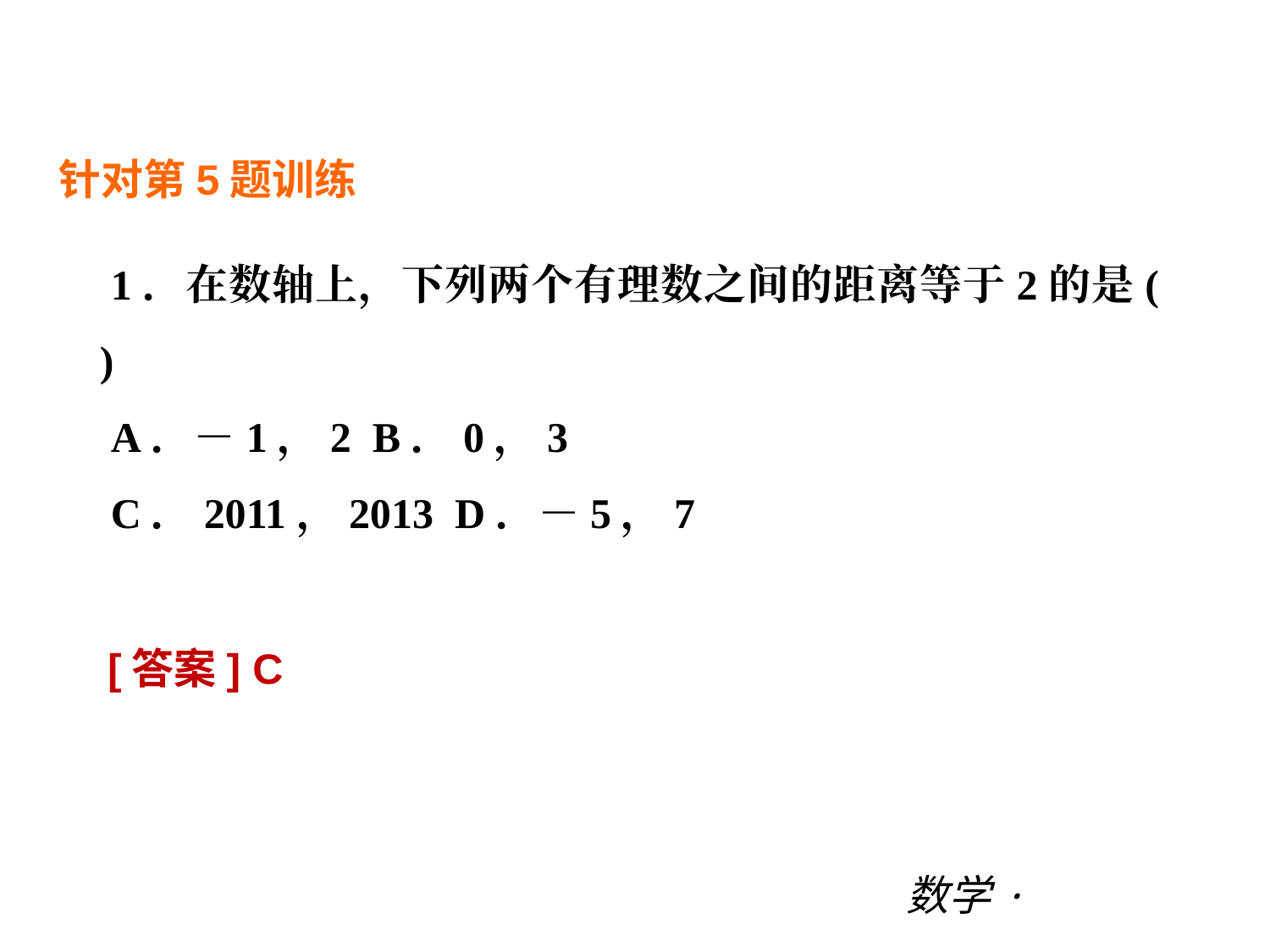

阶段综合测试二(期中一)
针对第5题训练
1．在数轴上，下列两个有理数之间的距离等于2的是(　　)
A．－1，2  B．0，3
C．2011，2013  D．－5，7
[答案] C
数学·新课标（BS）